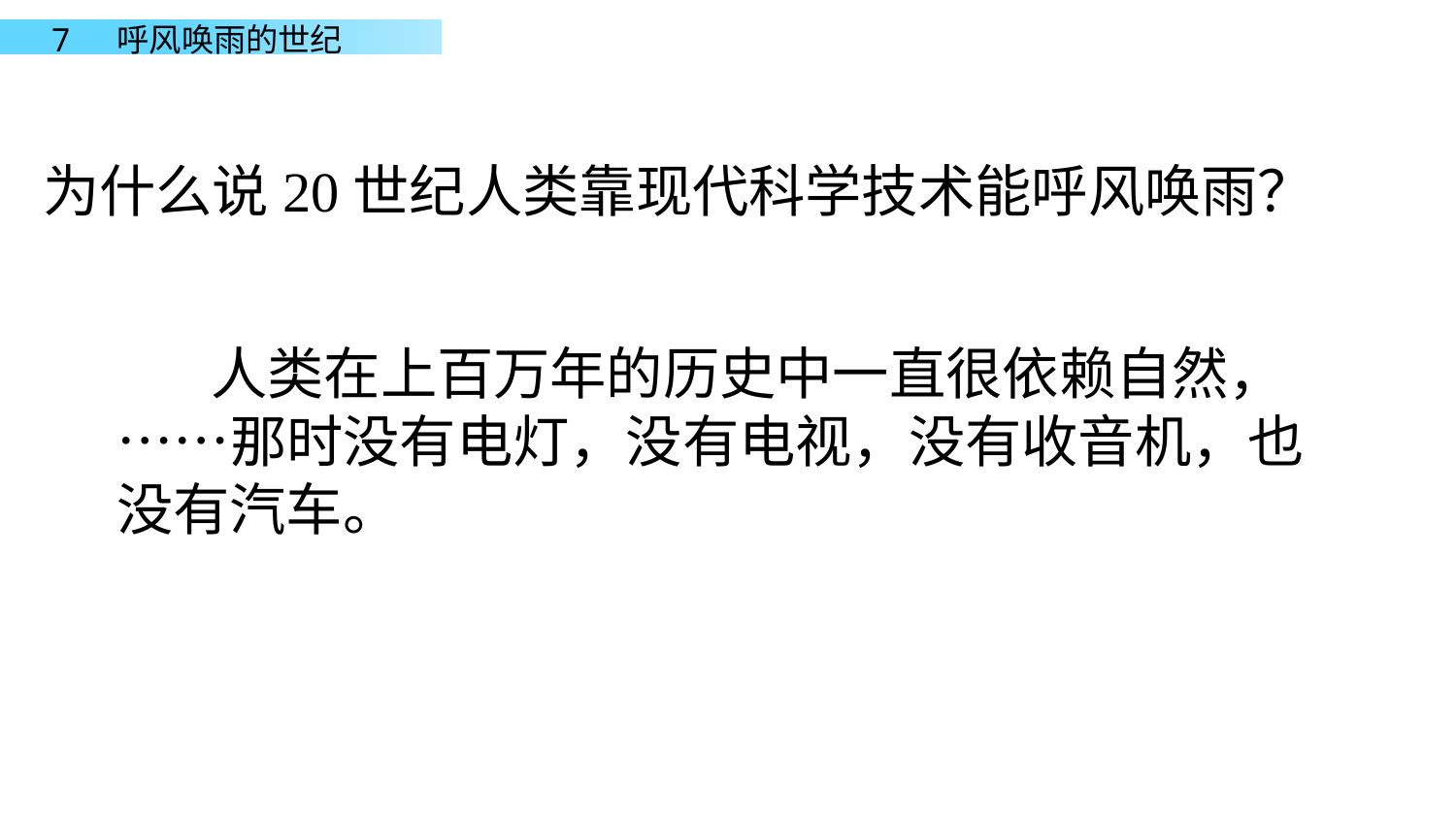

为什么说20世纪人类靠现代科学技术能呼风唤雨？
   人类在上百万年的历史中一直很依赖自然，……那时没有电灯，没有电视，没有收音机，也没有汽车。